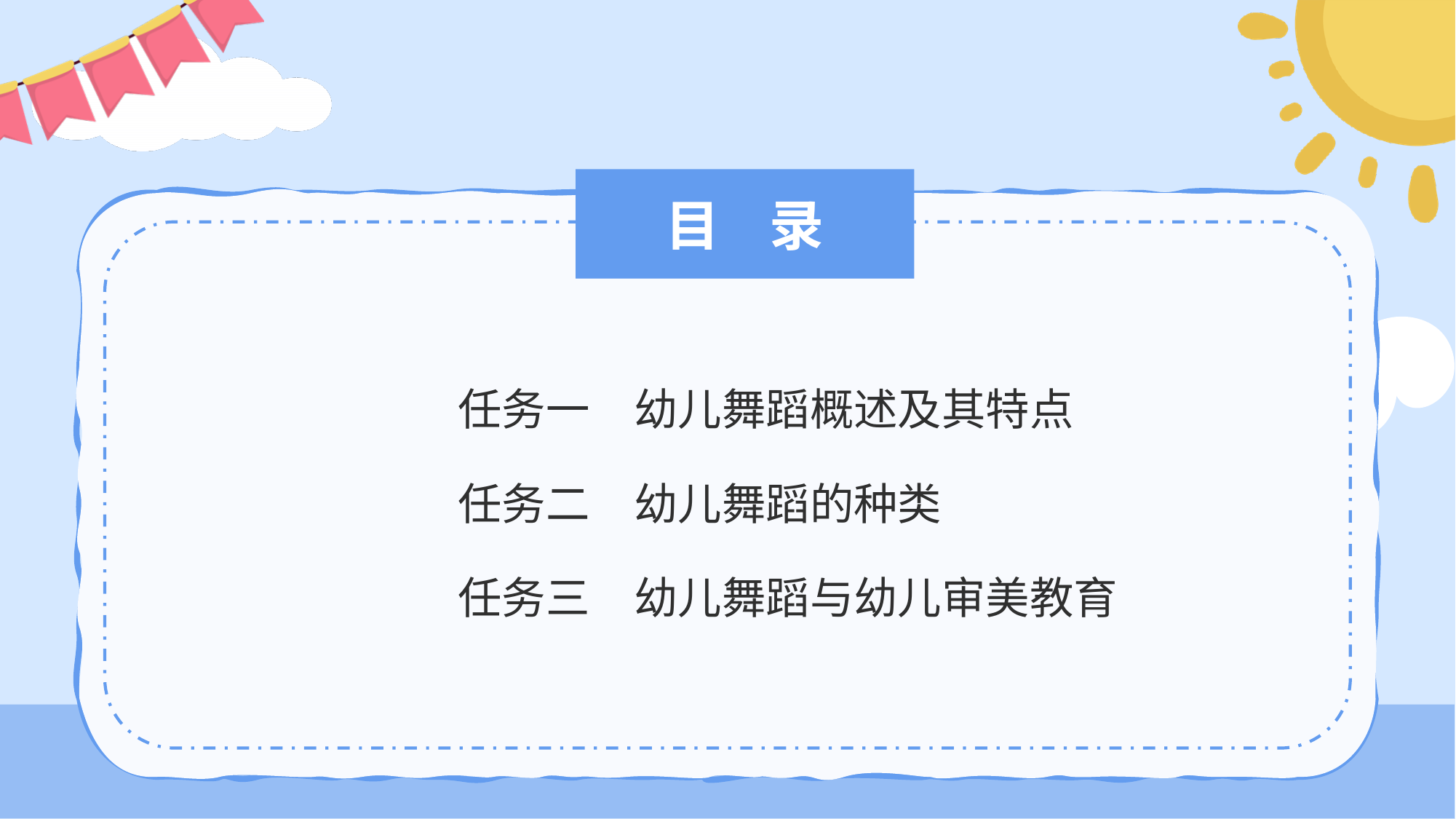

# 目    录

任务一　幼儿舞蹈概述及其特点
任务二　幼儿舞蹈的种类
任务三　幼儿舞蹈与幼儿审美教育